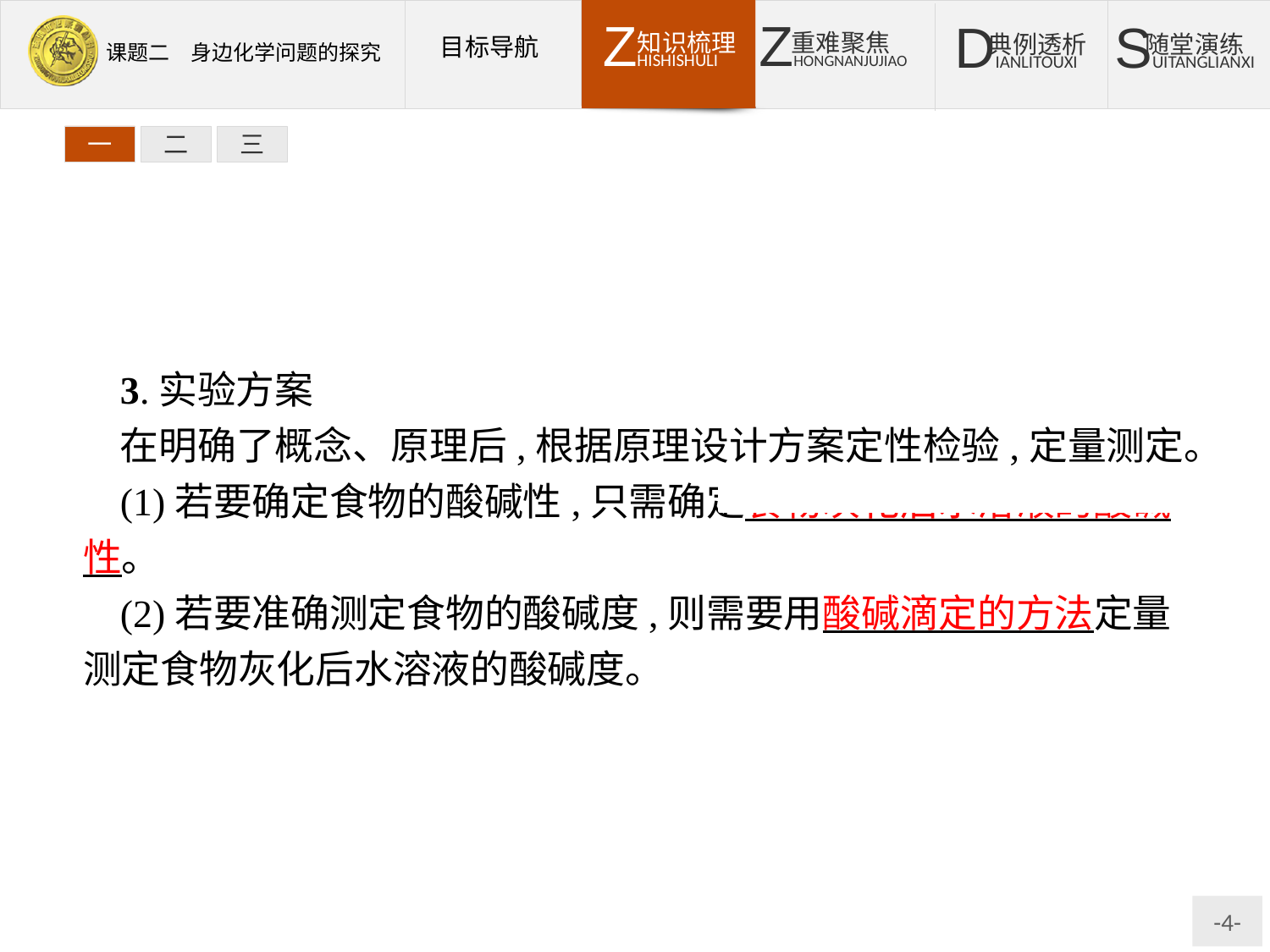

一
二
三
3.实验方案
在明确了概念、原理后,根据原理设计方案定性检验,定量测定。
(1)若要确定食物的酸碱性,只需确定食物灰化后水溶液的酸碱性。
(2)若要准确测定食物的酸碱度,则需要用酸碱滴定的方法定量测定食物灰化后水溶液的酸碱度。